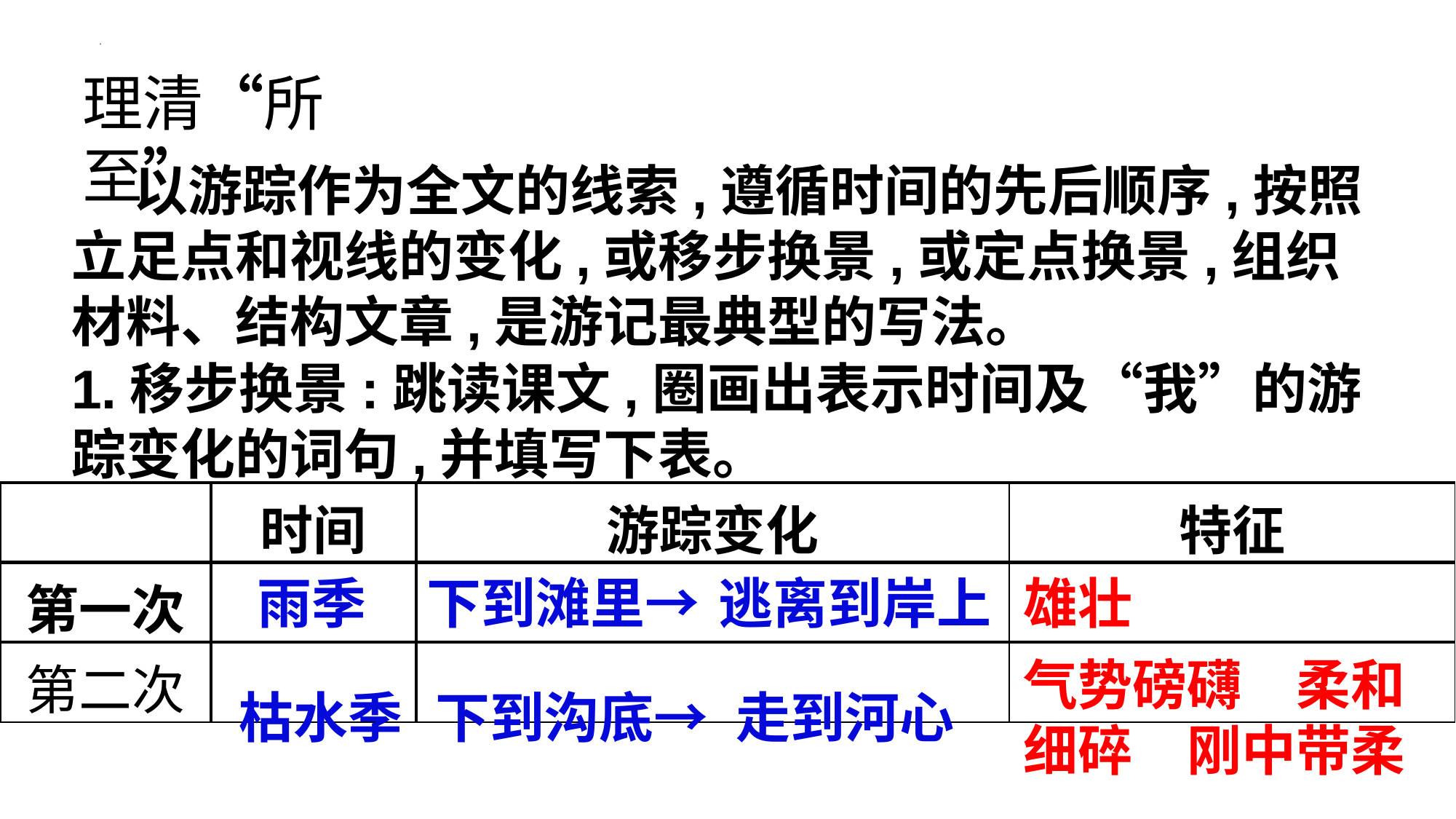

理清“所至”
    以游踪作为全文的线索,遵循时间的先后顺序,按照立足点和视线的变化,或移步换景,或定点换景,组织材料、结构文章,是游记最典型的写法。
1.移步换景:跳读课文,圈画出表示时间及“我”的游踪变化的词句,并填写下表。
|  | 时间 | 游踪变化 | 特征 |
| --- | --- | --- | --- |
| 第一次 |  |  |  |
| 第二次 |  |  |  |
逃离到岸上
雨季
下到滩里→
雄壮
气势磅礴　柔和细碎　刚中带柔
枯水季
下到沟底→
走到河心